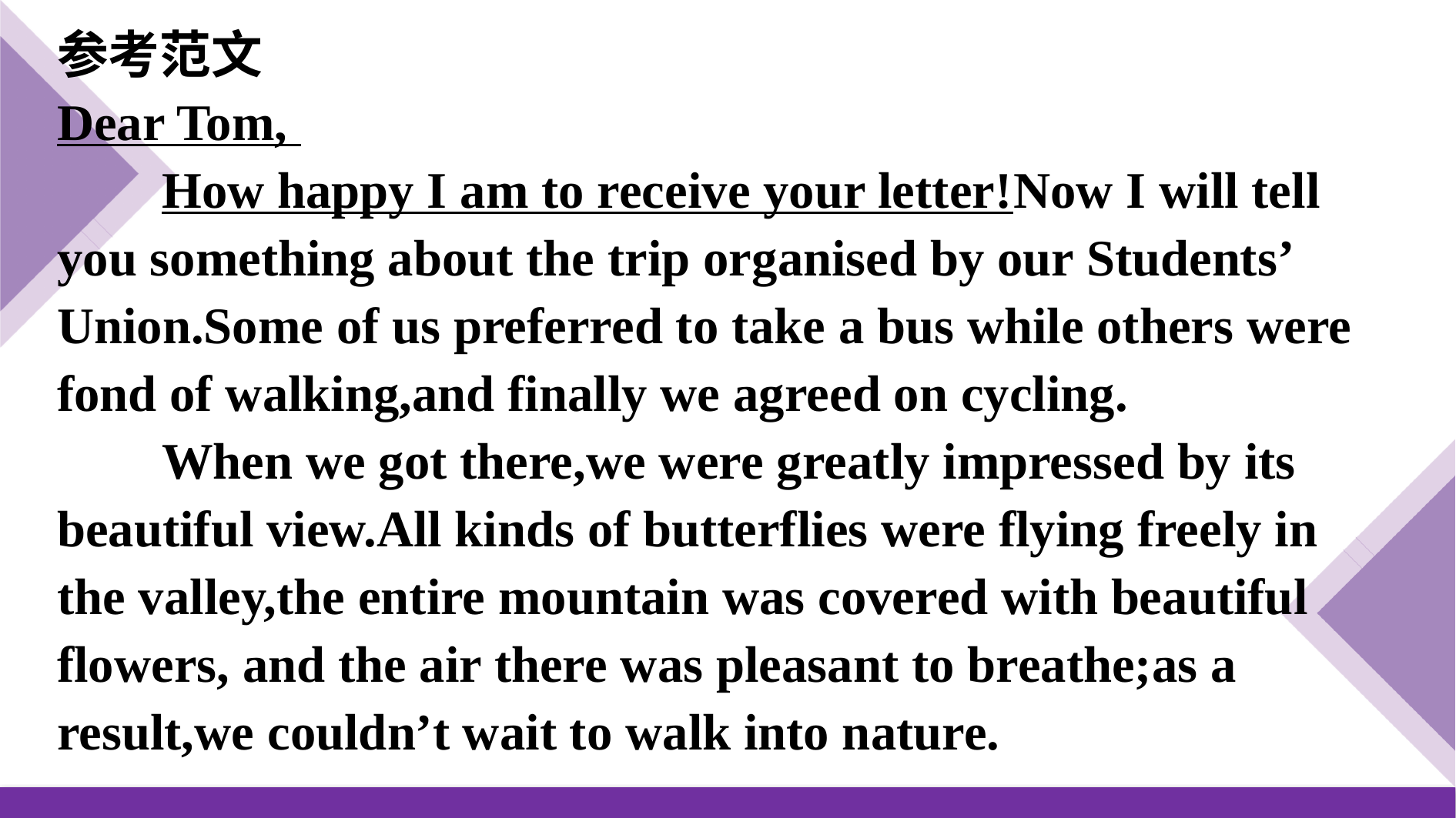

参考范文
Dear Tom,
How happy I am to receive your letter!Now I will tell you something about the trip organised by our Students’ Union.Some of us preferred to take a bus while others were fond of walking,and finally we agreed on cycling.
When we got there,we were greatly impressed by its beautiful view.All kinds of butterflies were flying freely in the valley,the entire mountain was covered with beautiful flowers, and the air there was pleasant to breathe;as a result,we couldn’t wait to walk into nature.